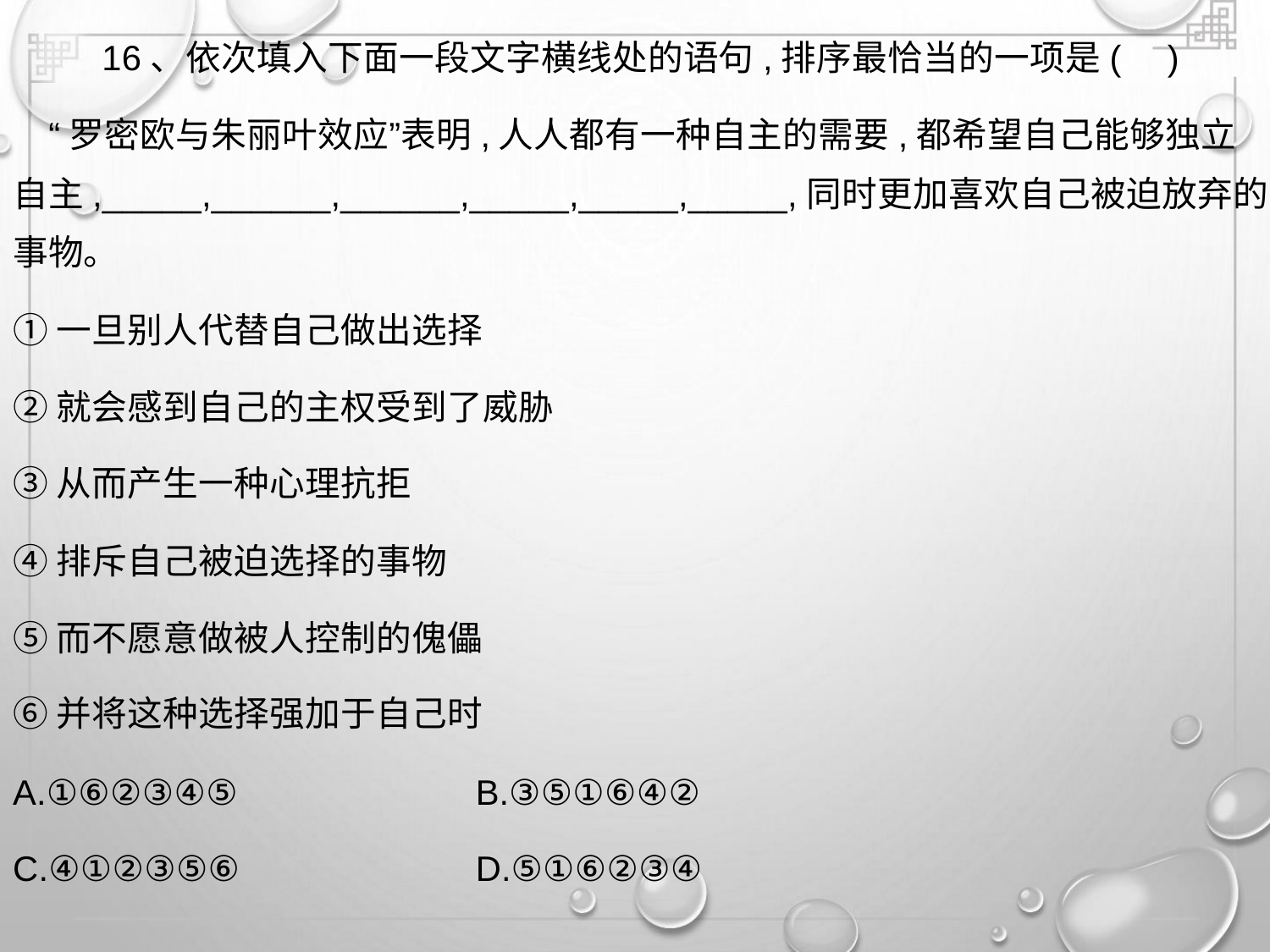

16、依次填入下面一段文字横线处的语句,排序最恰当的一项是( )
“罗密欧与朱丽叶效应”表明,人人都有一种自主的需要,都希望自己能够独立
自主,_____,______,______,_____,_____,_____,同时更加喜欢自己被迫放弃的
事物。
①一旦别人代替自己做出选择
②就会感到自己的主权受到了威胁
③从而产生一种心理抗拒
④排斥自己被迫选择的事物
⑤而不愿意做被人控制的傀儡
⑥并将这种选择强加于自己时
A.①⑥②③④⑤
C.④①②③⑤⑥
B.③⑤①⑥④②
D.⑤①⑥②③④